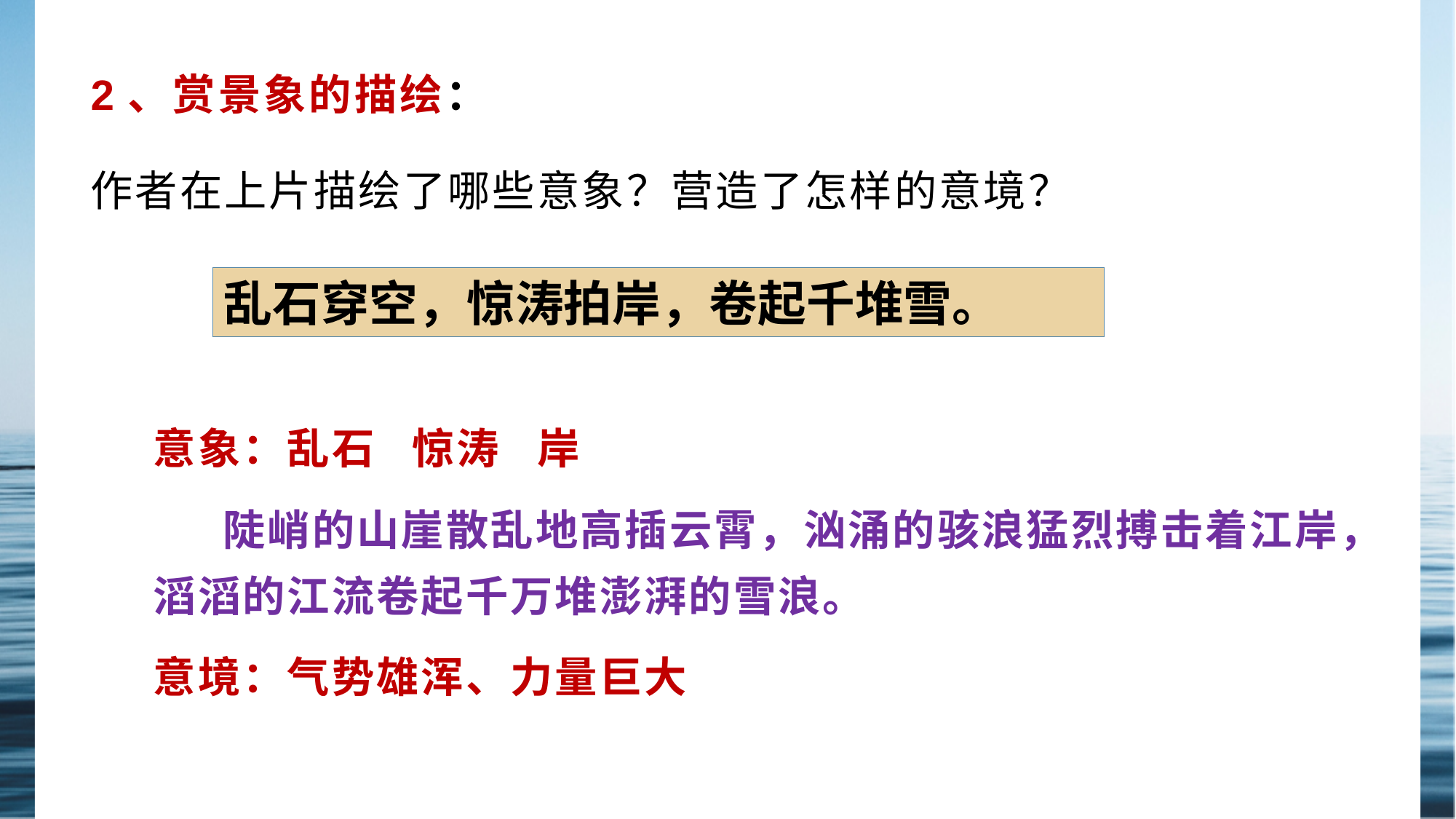

# 2、赏景象的描绘：
作者在上片描绘了哪些意象？营造了怎样的意境？
乱石穿空，惊涛拍岸，卷起千堆雪。
意象：乱石   惊涛   岸
     陡峭的山崖散乱地高插云霄，汹涌的骇浪猛烈搏击着江岸，滔滔的江流卷起千万堆澎湃的雪浪。
意境：气势雄浑、力量巨大